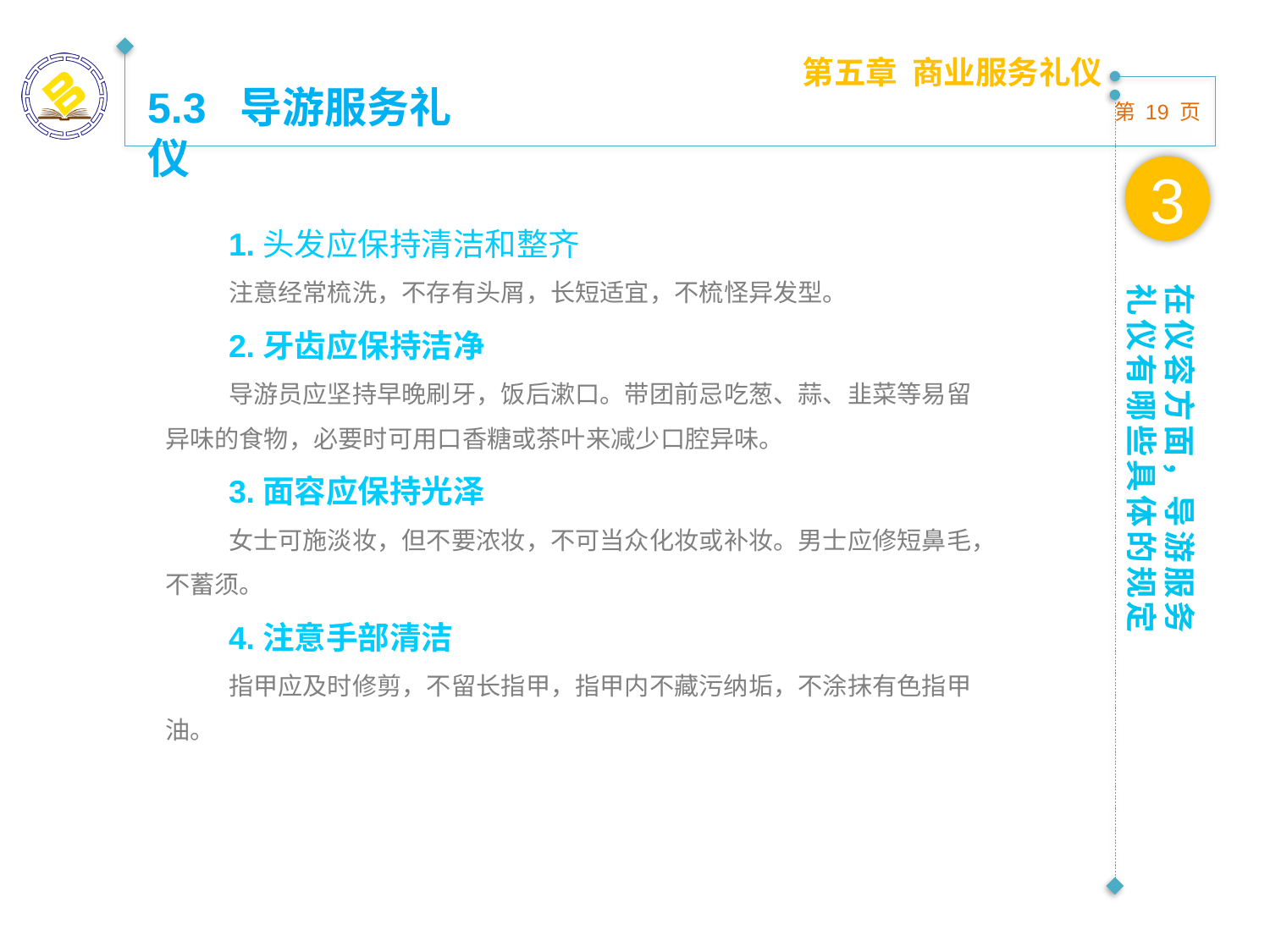

第五章  商业服务礼仪
5.3  导游服务礼仪
3
1.头发应保持清洁和整齐
注意经常梳洗，不存有头屑，长短适宜，不梳怪异发型。
2.牙齿应保持洁净
导游员应坚持早晚刷牙，饭后漱口。带团前忌吃葱、蒜、韭菜等易留异味的食物，必要时可用口香糖或茶叶来减少口腔异味。
3.面容应保持光泽
女士可施淡妆，但不要浓妆，不可当众化妆或补妆。男士应修短鼻毛，不蓄须。
4.注意手部清洁
指甲应及时修剪，不留长指甲，指甲内不藏污纳垢，不涂抹有色指甲油。

在仪容方面，导游服务礼仪有哪些具体的规定